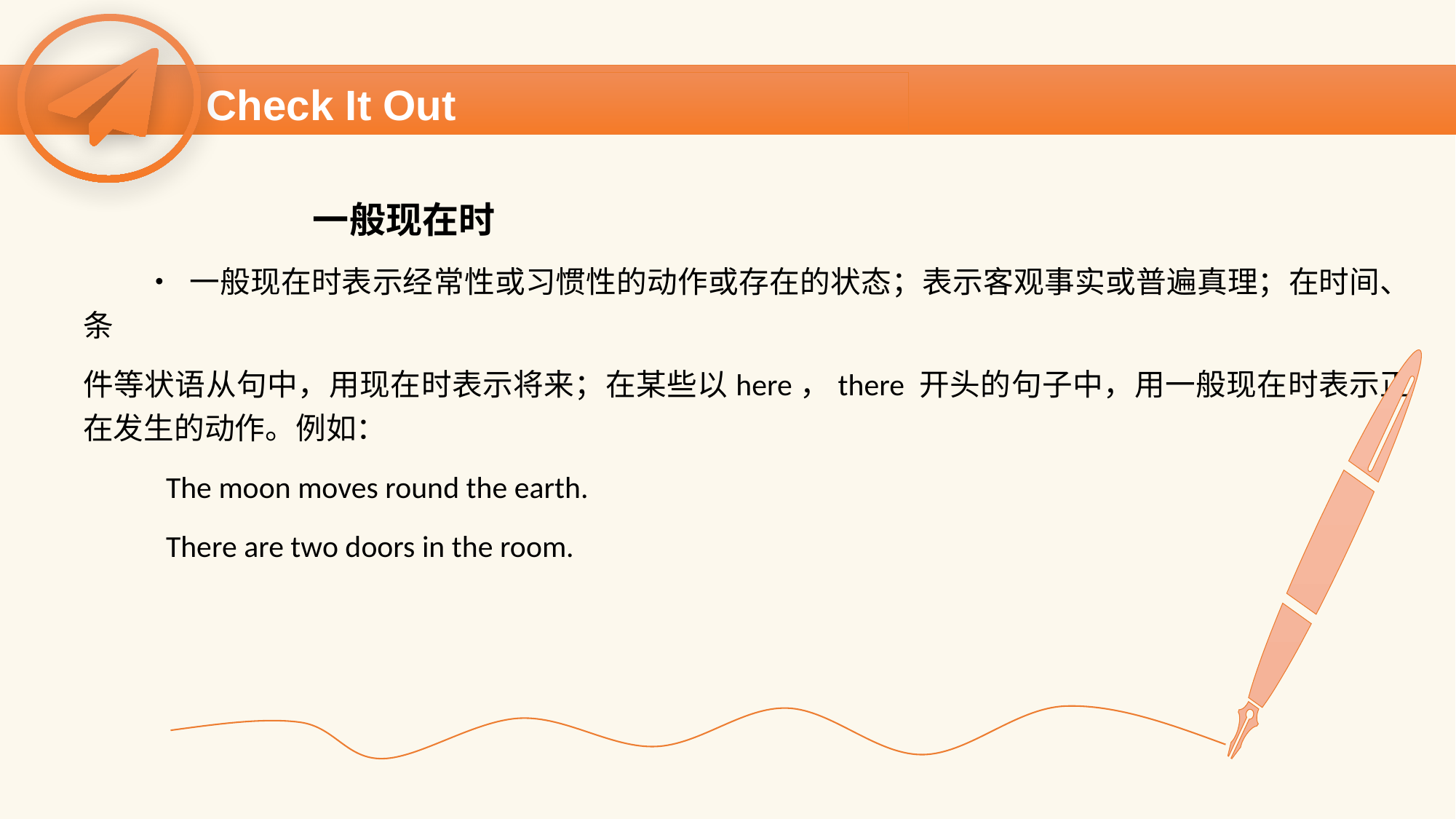

Check It Out
                           一般现在时
         • 一般现在时表示经常性或习惯性的动作或存在的状态；表示客观事实或普遍真理；在时间、条
件等状语从句中，用现在时表示将来；在某些以here，there 开头的句子中，用一般现在时表示正在发生的动作。例如：
            The moon moves round the earth.
            There are two doors in the room.